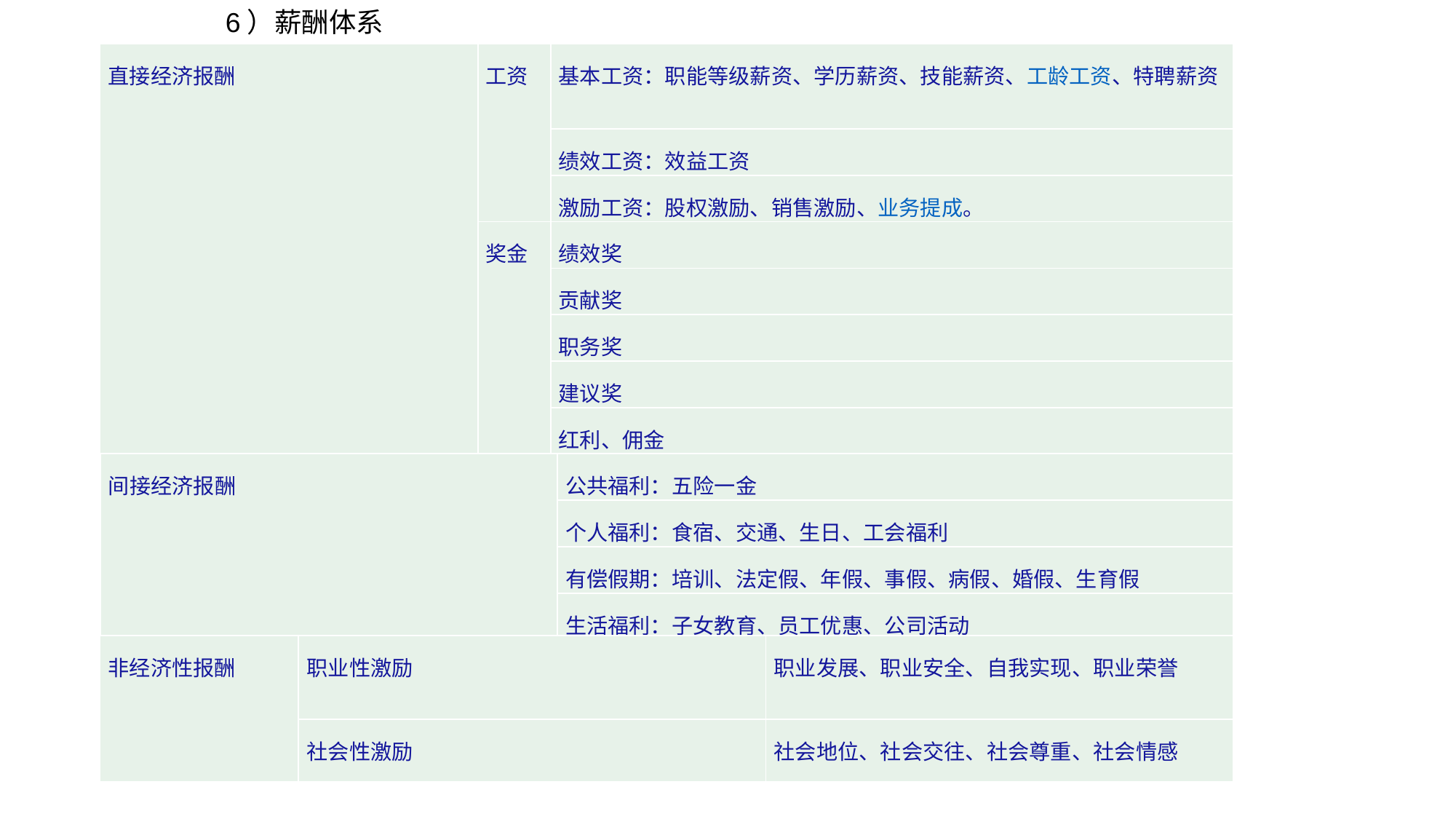

6）薪酬体系
| 直接经济报酬 | 工资 | 基本工资：职能等级薪资、学历薪资、技能薪资、工龄工资、特聘薪资 |
| --- | --- | --- |
|  |  | 绩效工资：效益工资 |
|  |  | 激励工资：股权激励、销售激励、业务提成。 |
|  | 奖金 | 绩效奖 |
|  |  | 贡献奖 |
|  |  | 职务奖 |
|  |  | 建议奖 |
|  |  | 红利、佣金 |
|  |  | 节约奖 |
| 间接经济报酬 | 公共福利：五险一金 |
| --- | --- |
|  | 个人福利：食宿、交通、生日、工会福利 |
|  | 有偿假期：培训、法定假、年假、事假、病假、婚假、生育假 |
|  | 生活福利：子女教育、员工优惠、公司活动 |
| 非经济性报酬 | 职业性激励 | 职业发展、职业安全、自我实现、职业荣誉 |
| --- | --- | --- |
|  | 社会性激励 | 社会地位、社会交往、社会尊重、社会情感 |
28